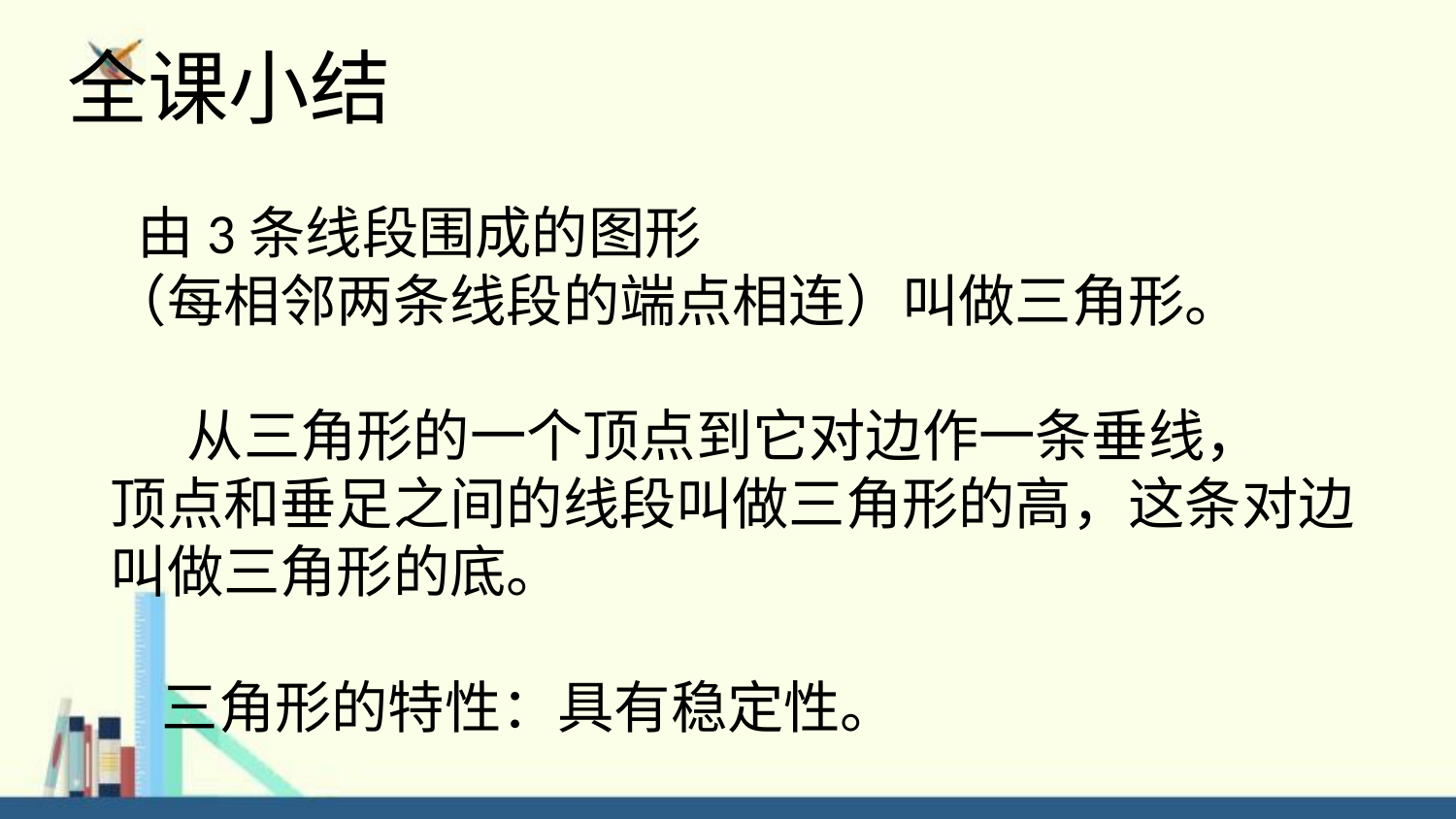

全课小结

 由3条线段围成的图形
（每相邻两条线段的端点相连）叫做三角形。

     从三角形的一个顶点到它对边作一条垂线，
顶点和垂足之间的线段叫做三角形的高，这条对边
叫做三角形的底。

   三角形的特性：具有稳定性。